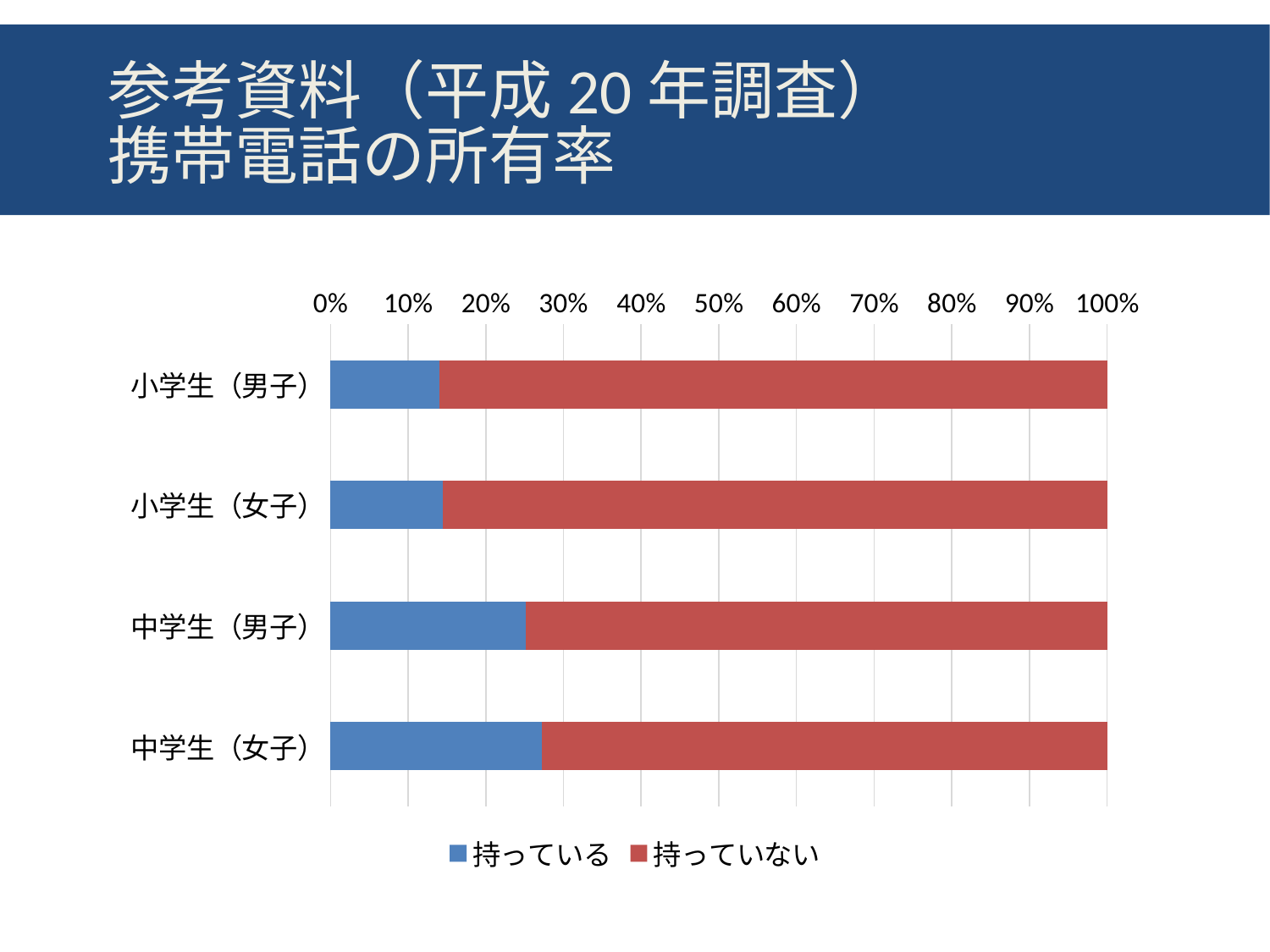

# 参考資料（平成20年調査） 携帯電話の所有率

### Chart

| Category | 持っている | 持っていない |
|---|---|---|
| 小学生（男子） | 701.0 | 4280.0 |
| 小学生（女子） | 729.0 | 4312.0 |
| 中学生（男子） | 1286.0 | 3821.0 |
| 中学生（女子） | 1328.0 | 3554.0 |